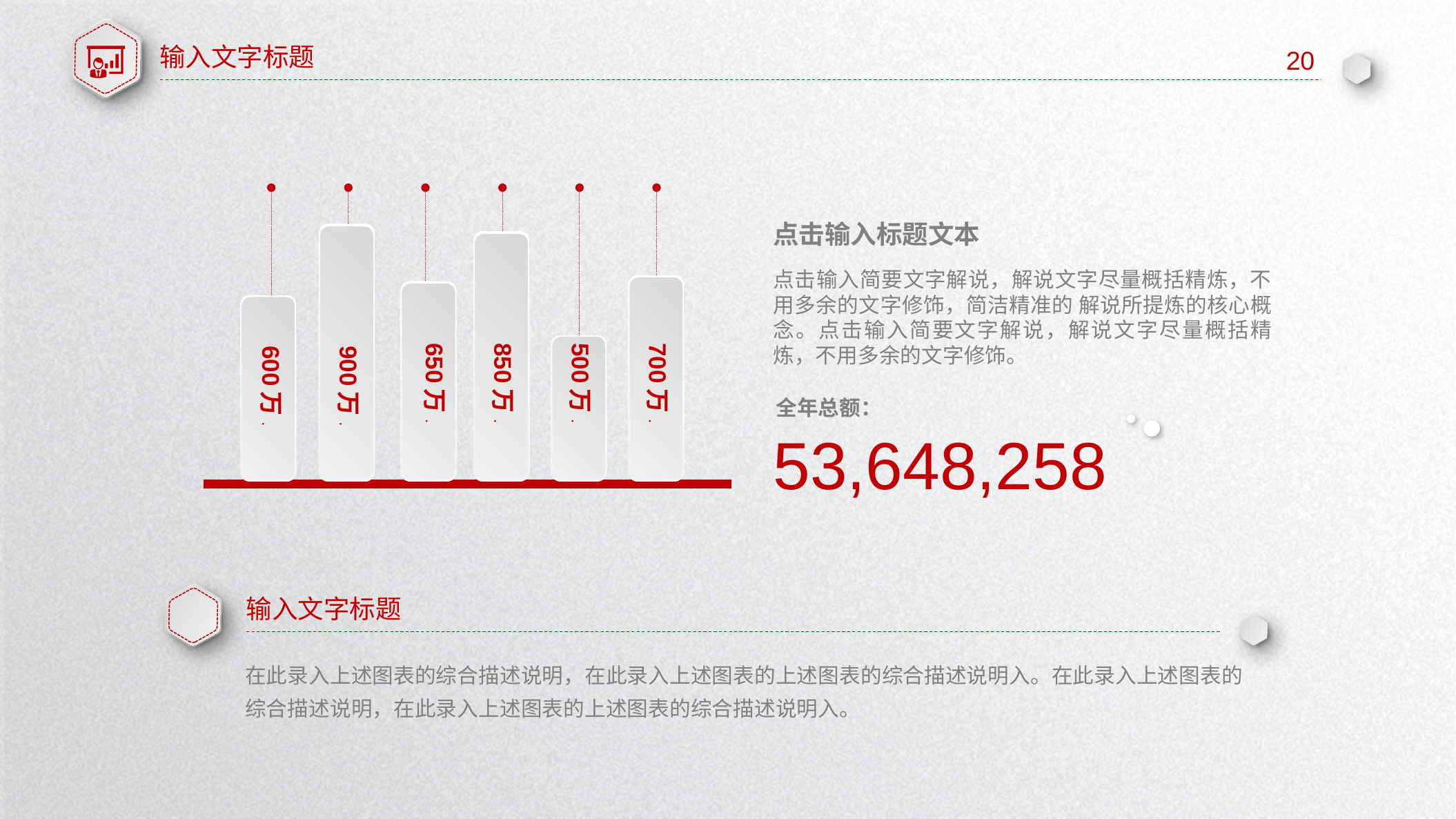

输入文字标题
20

点击输入标题文本

点击输入简要文字解说，解说文字尽量概括精炼，不用多余的文字修饰，简洁精准的 解说所提炼的核心概念。点击输入简要文字解说，解说文字尽量概括精炼，不用多余的文字修饰。

650万.
850万.
500万.
700万.
600万.
900万.

全年总额：

53,648,258

输入文字标题

在此录入上述图表的综合描述说明，在此录入上述图表的上述图表的综合描述说明入。在此录入上述图表的综合描述说明，在此录入上述图表的上述图表的综合描述说明入。